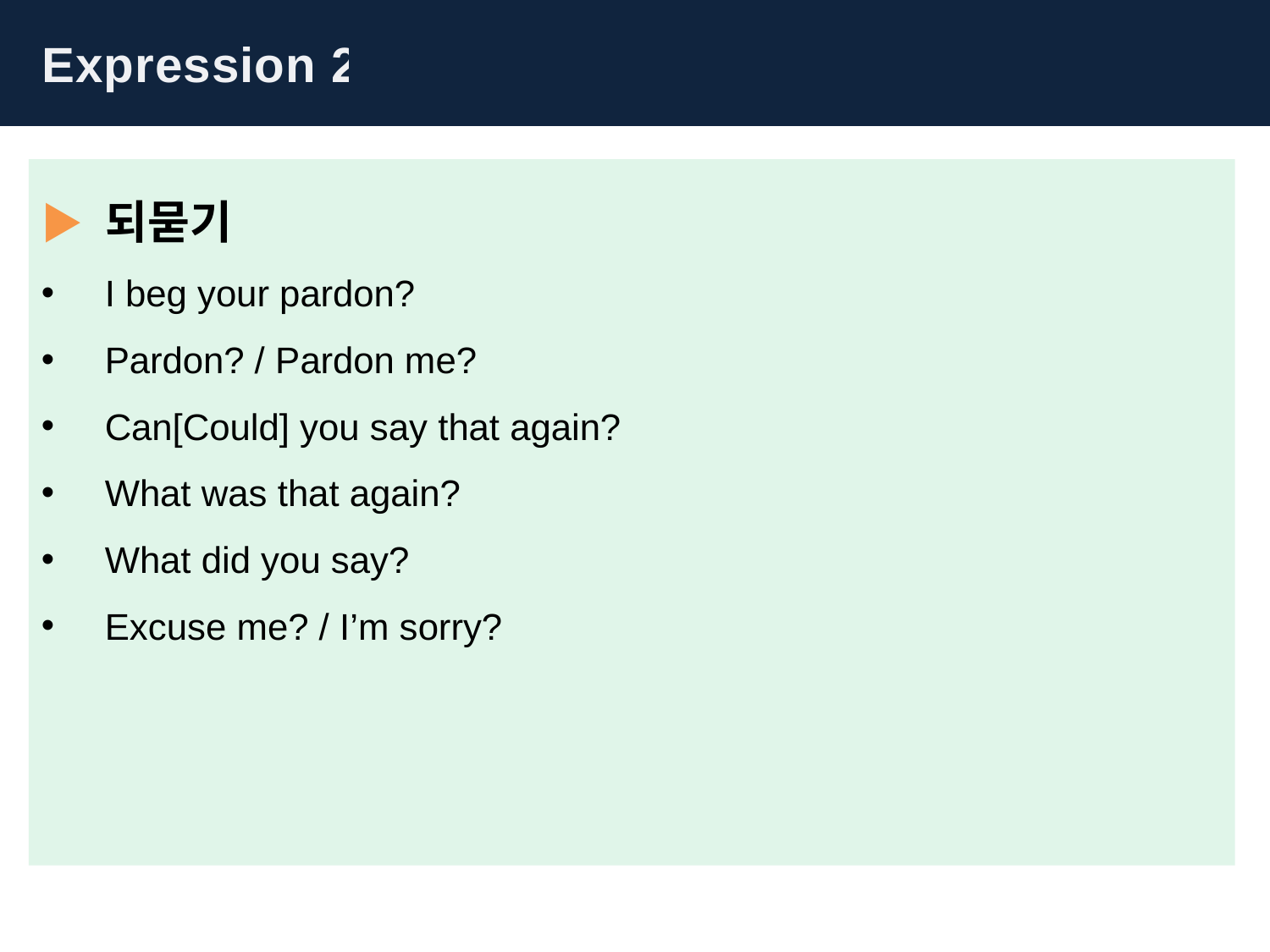

Expression 2
▶ 되묻기
I beg your pardon?
Pardon? / Pardon me?
Can[Could] you say that again?
What was that again?
What did you say?
Excuse me? / I’m sorry?